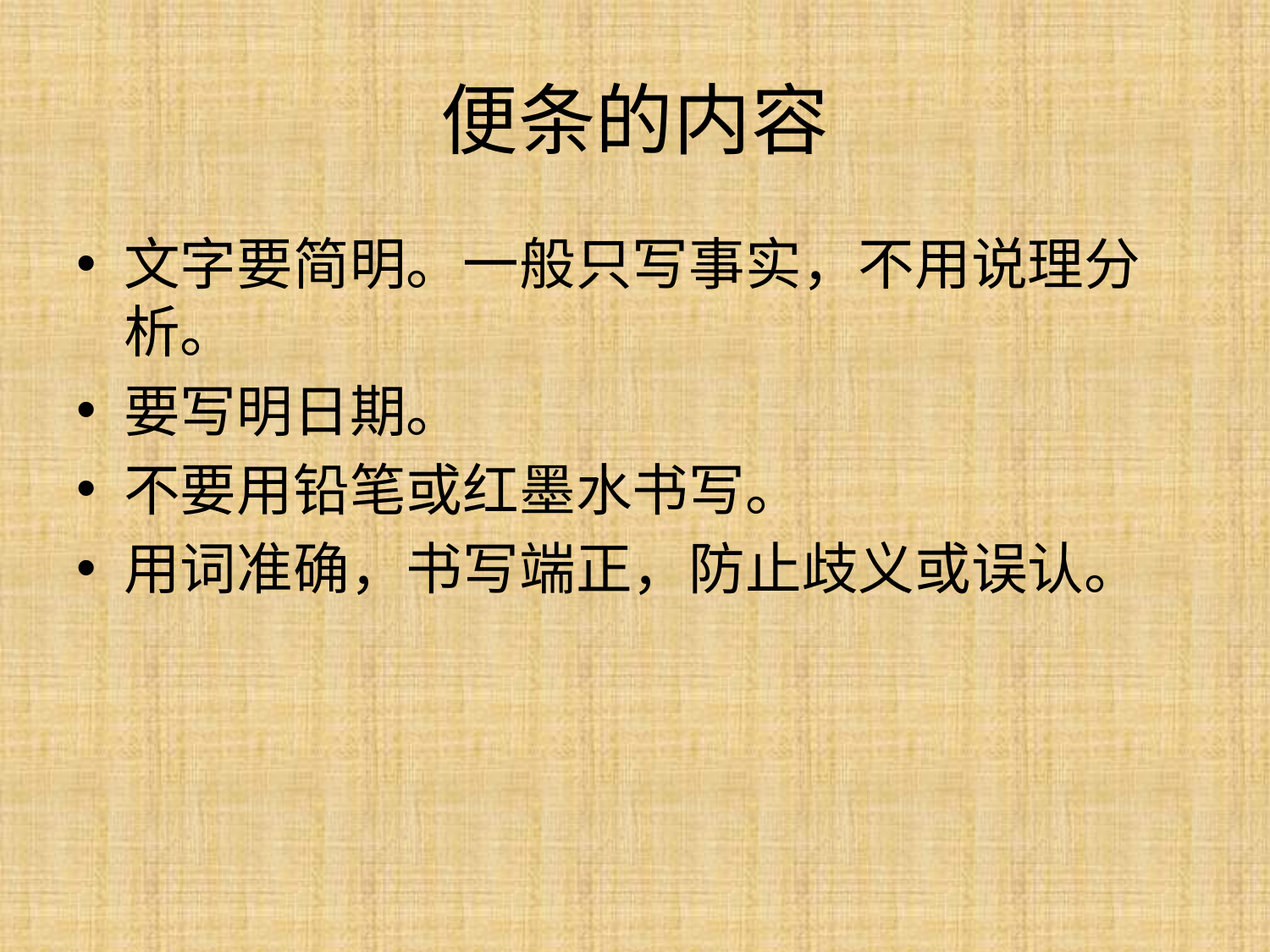

# 便条的内容
文字要简明。一般只写事实，不用说理分析。
要写明日期。
不要用铅笔或红墨水书写。
用词准确，书写端正，防止歧义或误认。